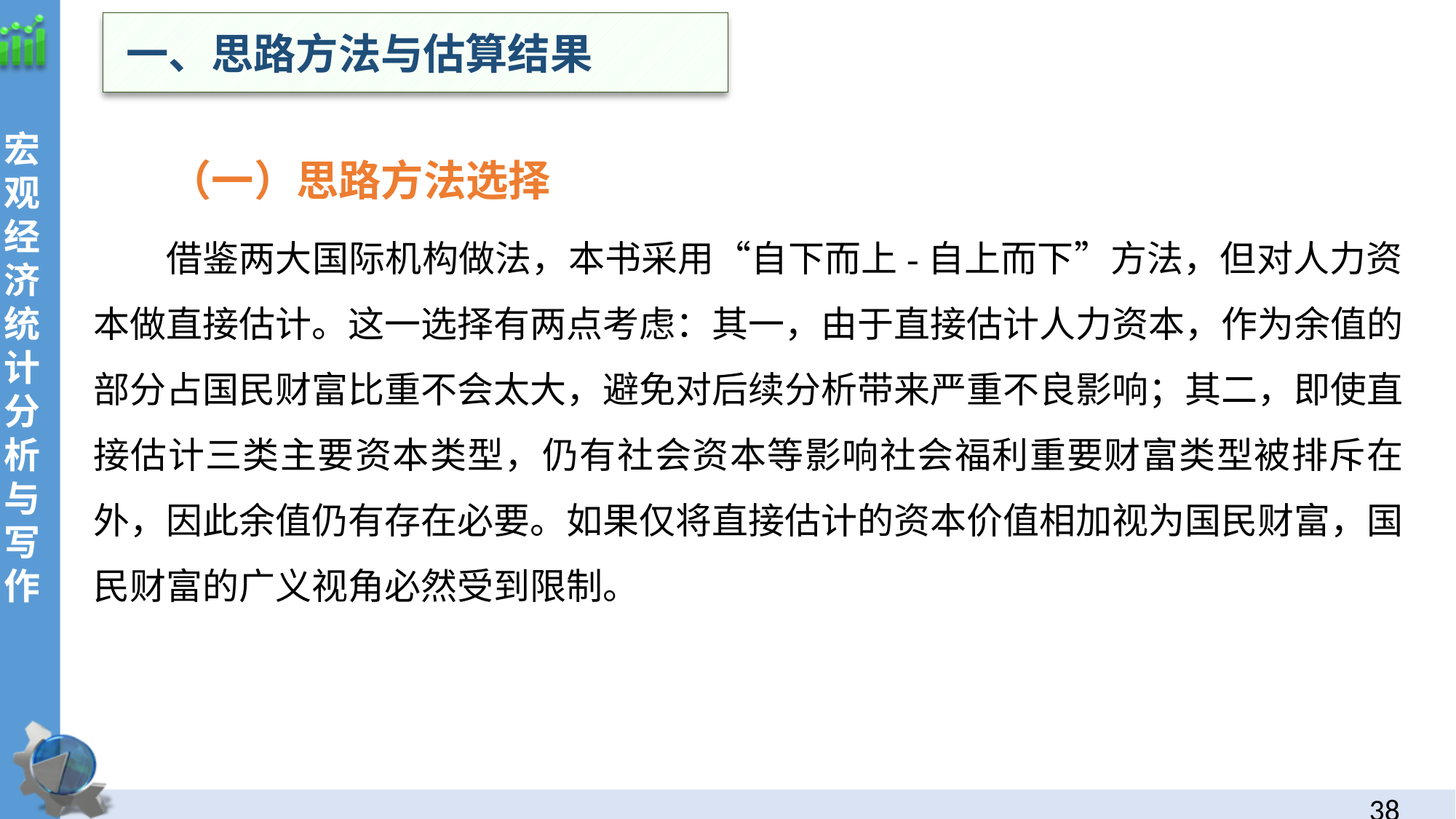

一、思路方法与估算结果

         （一）思路方法选择
借鉴两大国际机构做法，本书采用“自下而上-自上而下”方法，但对人力资本做直接估计。这一选择有两点考虑：其一，由于直接估计人力资本，作为余值的部分占国民财富比重不会太大，避免对后续分析带来严重不良影响；其二，即使直接估计三类主要资本类型，仍有社会资本等影响社会福利重要财富类型被排斥在外，因此余值仍有存在必要。如果仅将直接估计的资本价值相加视为国民财富，国民财富的广义视角必然受到限制。

38